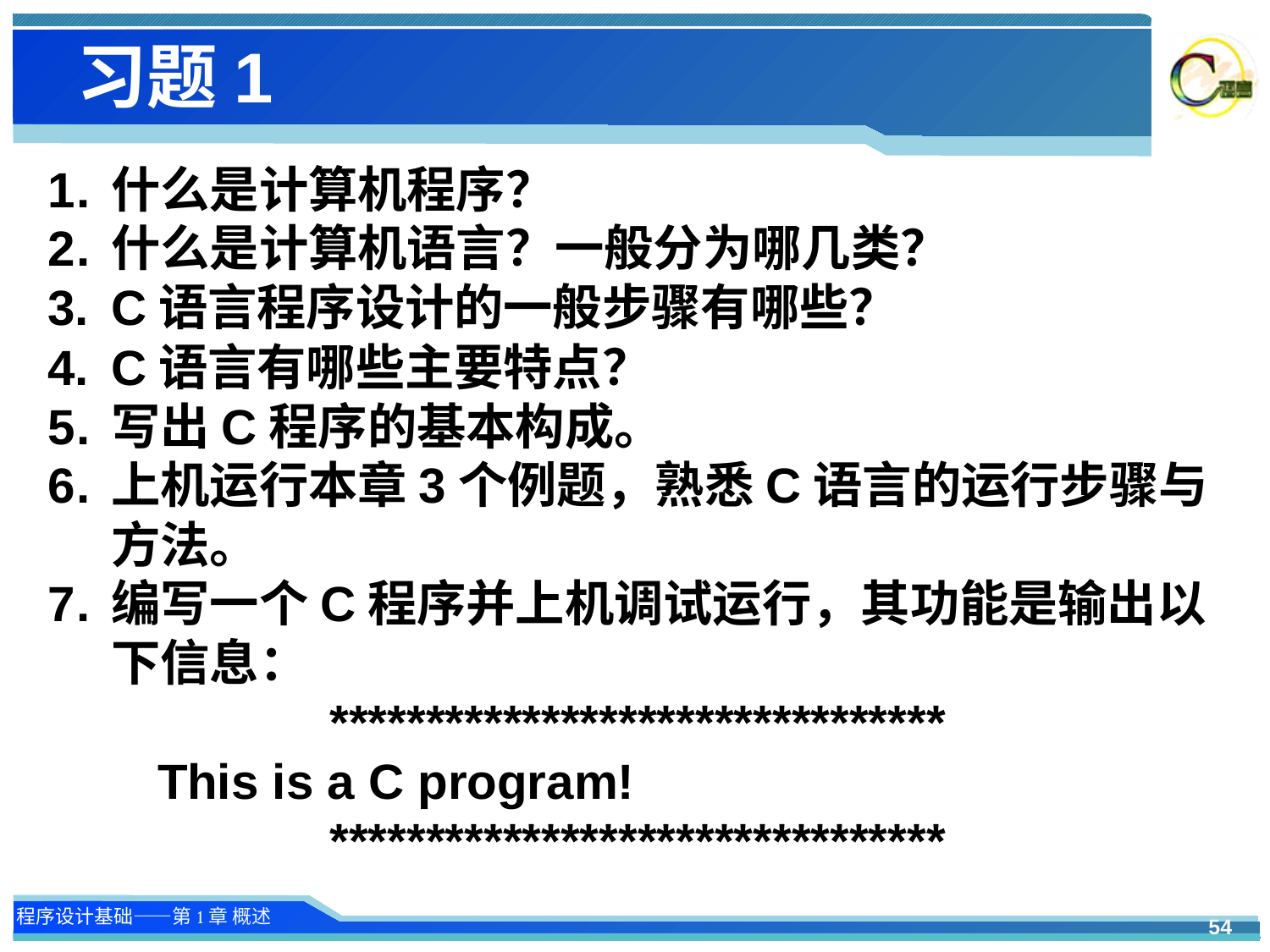

# 习题1
什么是计算机程序？
什么是计算机语言？一般分为哪几类？
C语言程序设计的一般步骤有哪些？
C语言有哪些主要特点？
写出C程序的基本构成。
上机运行本章3个例题，熟悉C语言的运行步骤与方法。
编写一个C程序并上机调试运行，其功能是输出以下信息：
********************************
        This is a C program!
********************************
54